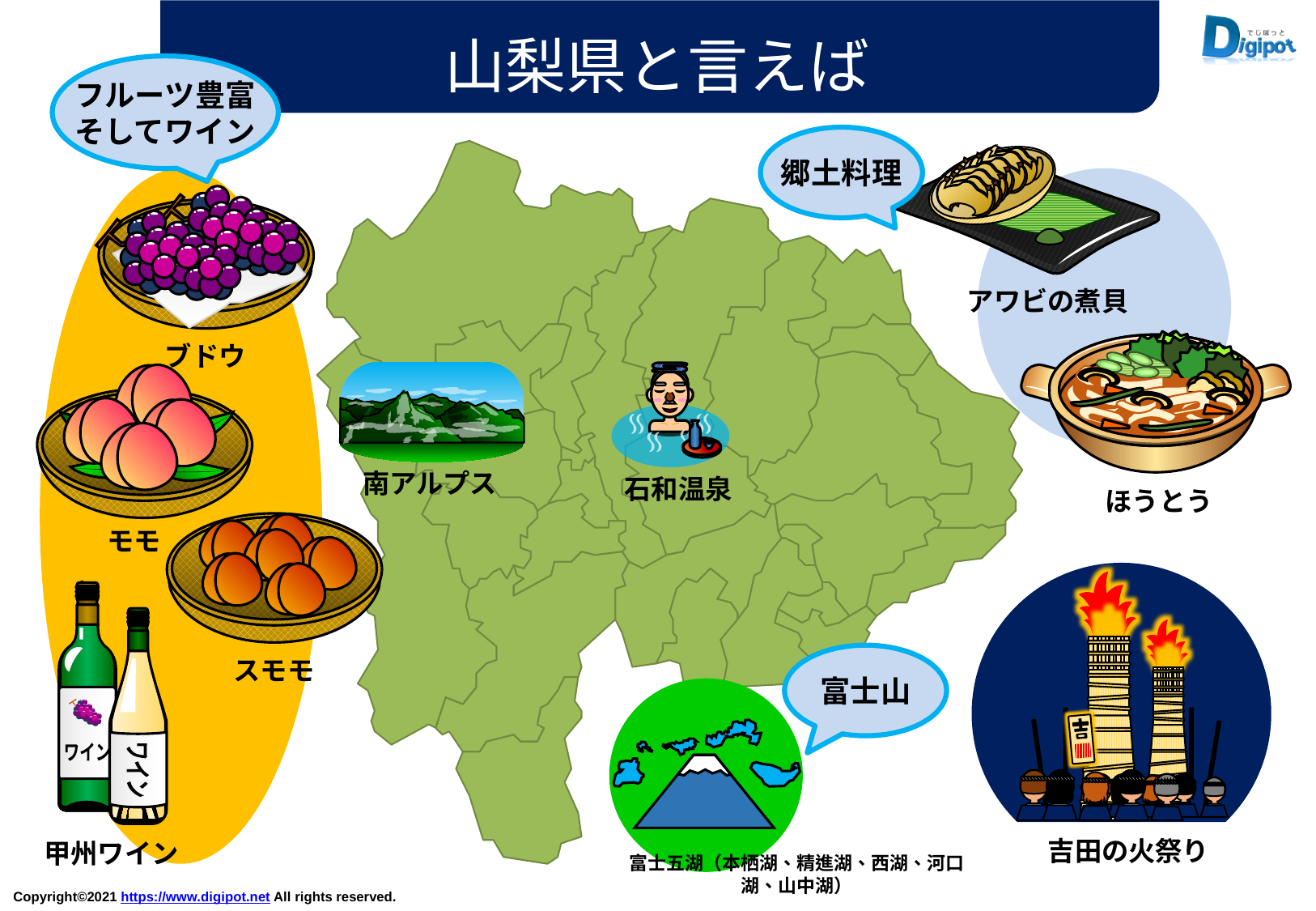

山梨県と言えば
フルーツ豊富
そしてワイン
郷土料理

アワビの煮貝

ブドウ

南アルプス
石和温泉
ほうとう

モモ

ワイン

ワイン

富士山
スモモ

吉田の火祭り
甲州ワイン
富士五湖（本栖湖、精進湖、西湖、河口湖、山中湖）